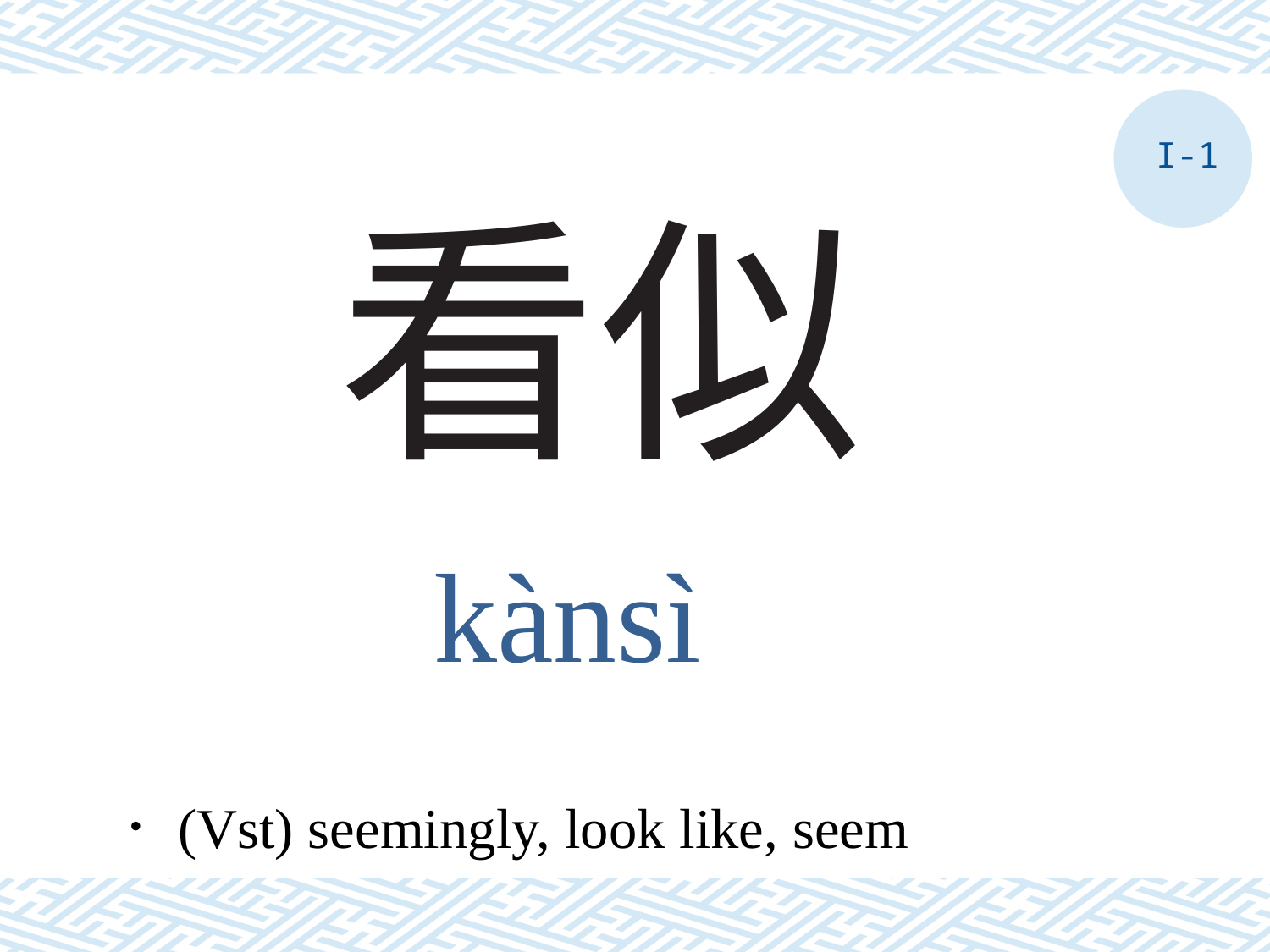

I-1

# 看似
kànsì
．(Vst) seemingly, look like, seem